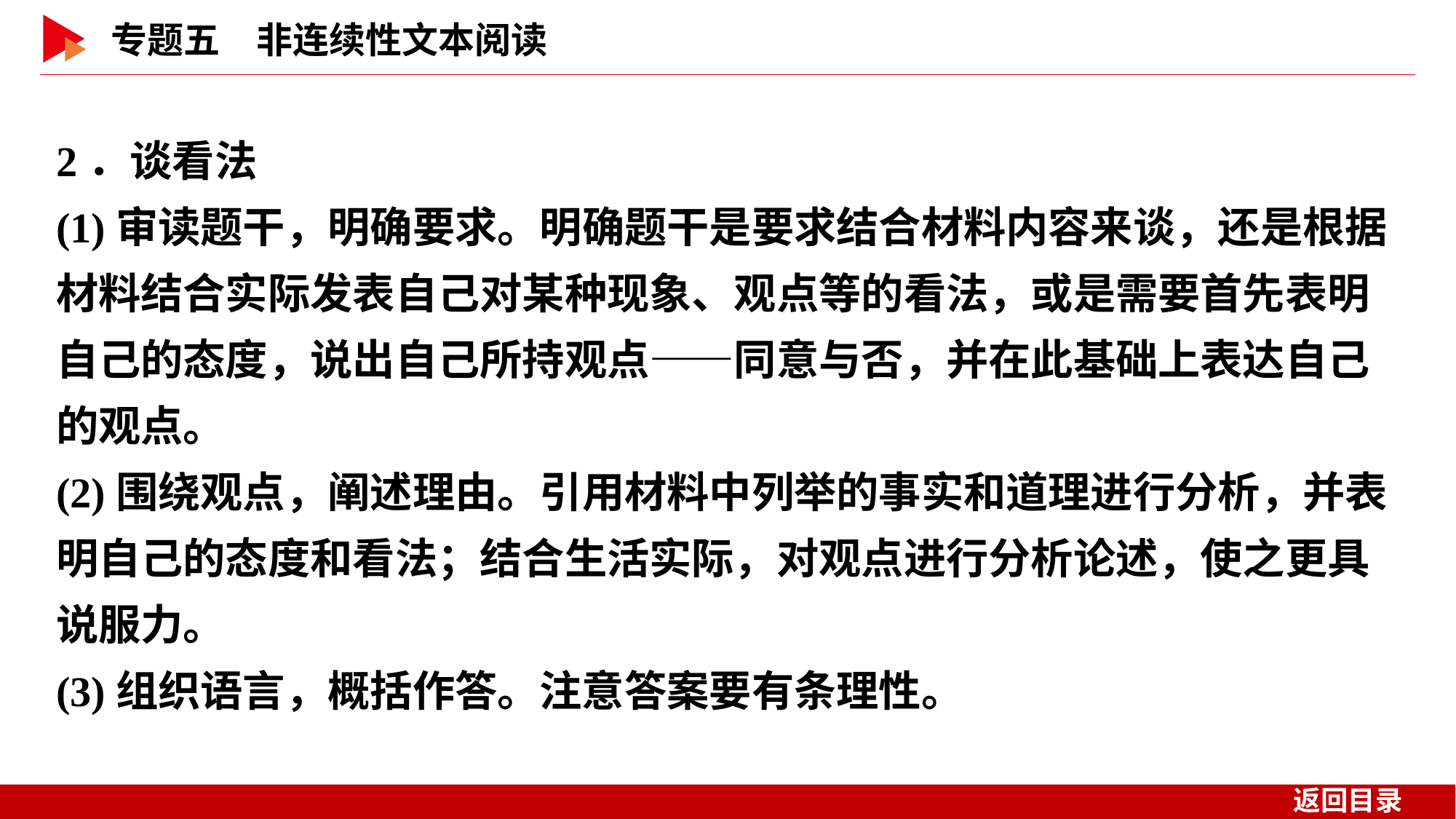

2．谈看法
(1)审读题干，明确要求。明确题干是要求结合材料内容来谈，还是根据材料结合实际发表自己对某种现象、观点等的看法，或是需要首先表明自己的态度，说出自己所持观点——同意与否，并在此基础上表达自己的观点。
(2)围绕观点，阐述理由。引用材料中列举的事实和道理进行分析，并表明自己的态度和看法；结合生活实际，对观点进行分析论述，使之更具说服力。
(3)组织语言，概括作答。注意答案要有条理性。